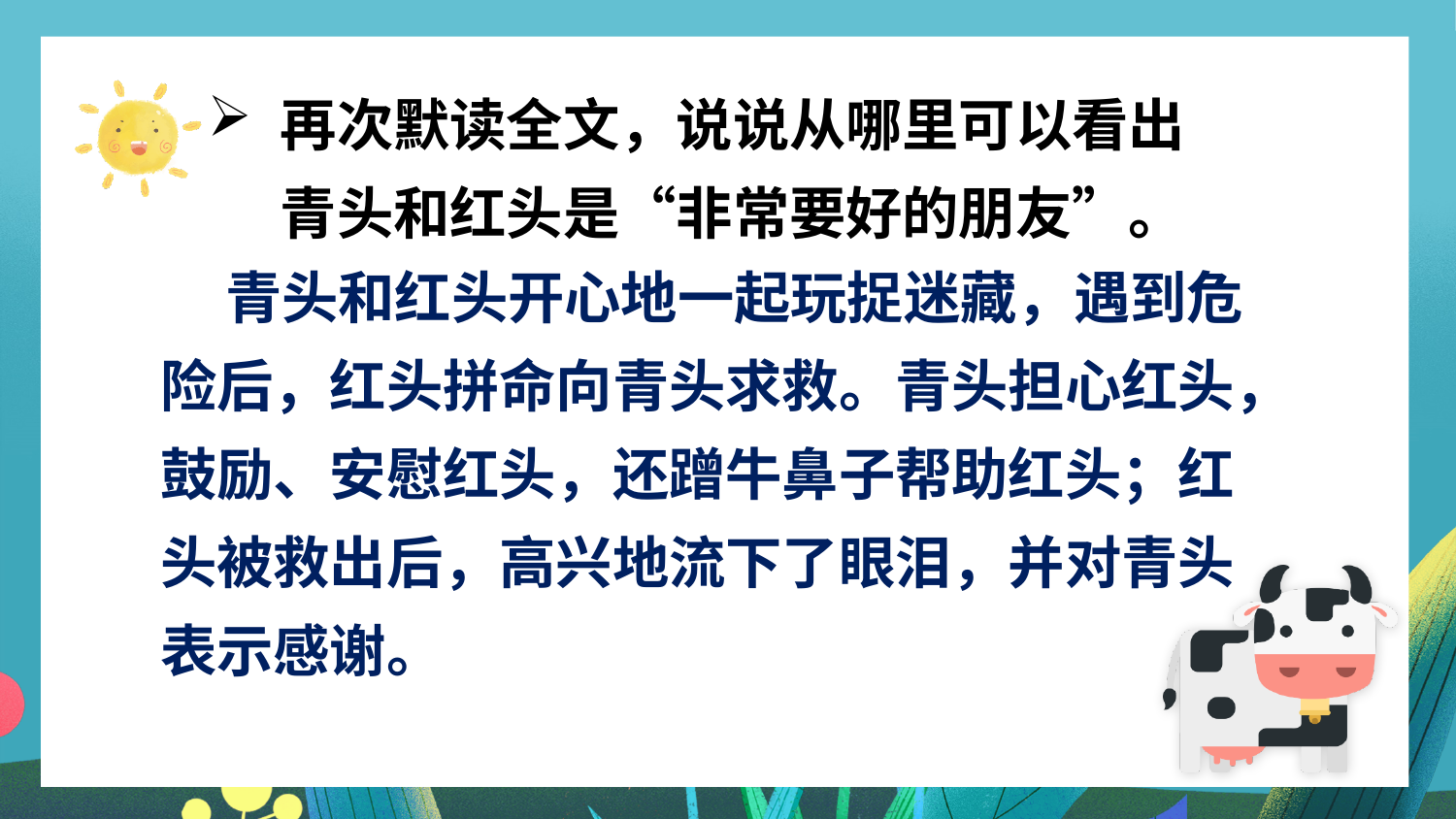

再次默读全文，说说从哪里可以看出青头和红头是“非常要好的朋友”。
    青头和红头开心地一起玩捉迷藏，遇到危险后，红头拼命向青头求救。青头担心红头，鼓励、安慰红头，还蹭牛鼻子帮助红头；红头被救出后，高兴地流下了眼泪，并对青头表示感谢。